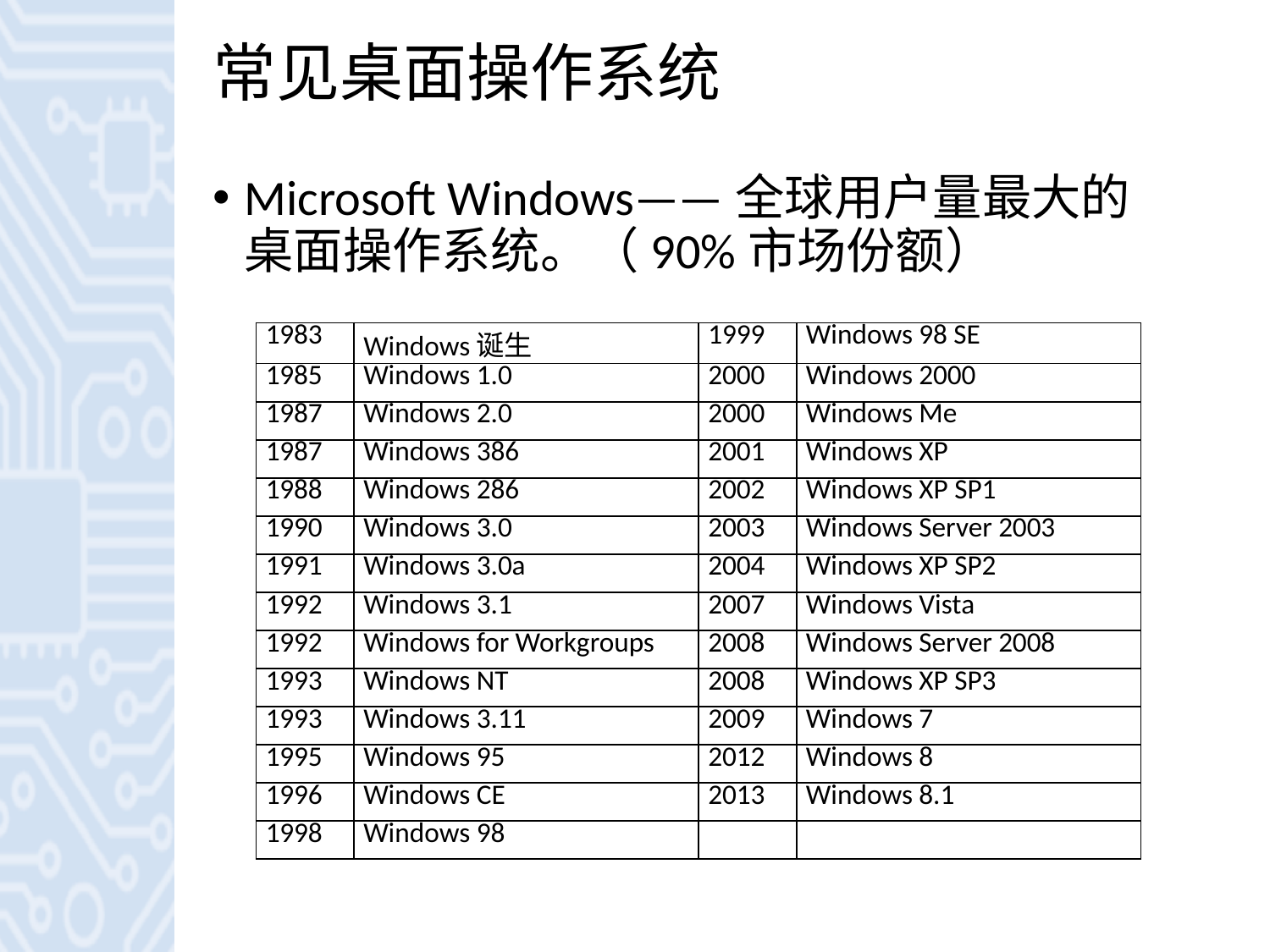

# 常见桌面操作系统
Microsoft Windows——全球用户量最大的桌面操作系统。（90%市场份额）

| 1983 | Windows诞生 | 1999 | Windows 98 SE |
| --- | --- | --- | --- |
| 1985 | Windows 1.0 | 2000 | Windows 2000 |
| 1987 | Windows 2.0 | 2000 | Windows Me |
| 1987 | Windows 386 | 2001 | Windows XP |
| 1988 | Windows 286 | 2002 | Windows XP SP1 |
| 1990 | Windows 3.0 | 2003 | Windows Server 2003 |
| 1991 | Windows 3.0a | 2004 | Windows XP SP2 |
| 1992 | Windows 3.1 | 2007 | Windows Vista |
| 1992 | Windows for Workgroups | 2008 | Windows Server 2008 |
| 1993 | Windows NT | 2008 | Windows XP SP3 |
| 1993 | Windows 3.11 | 2009 | Windows 7 |
| 1995 | Windows 95 | 2012 | Windows 8 |
| 1996 | Windows CE | 2013 | Windows 8.1 |
| 1998 | Windows 98 |  |  |